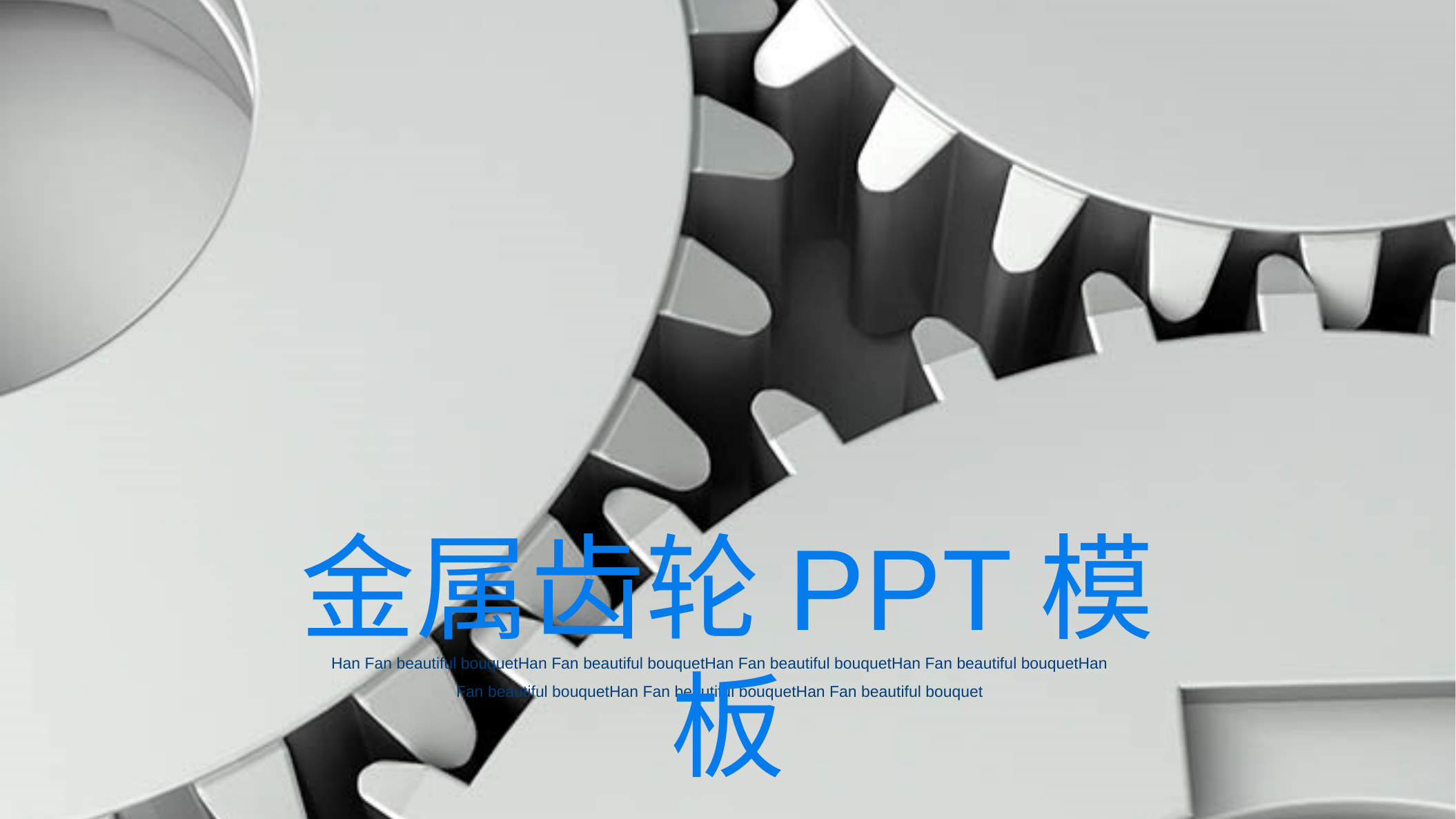

金属齿轮PPT模板
Han Fan beautiful bouquetHan Fan beautiful bouquetHan Fan beautiful bouquetHan Fan beautiful bouquetHan Fan beautiful bouquetHan Fan beautiful bouquetHan Fan beautiful bouquet